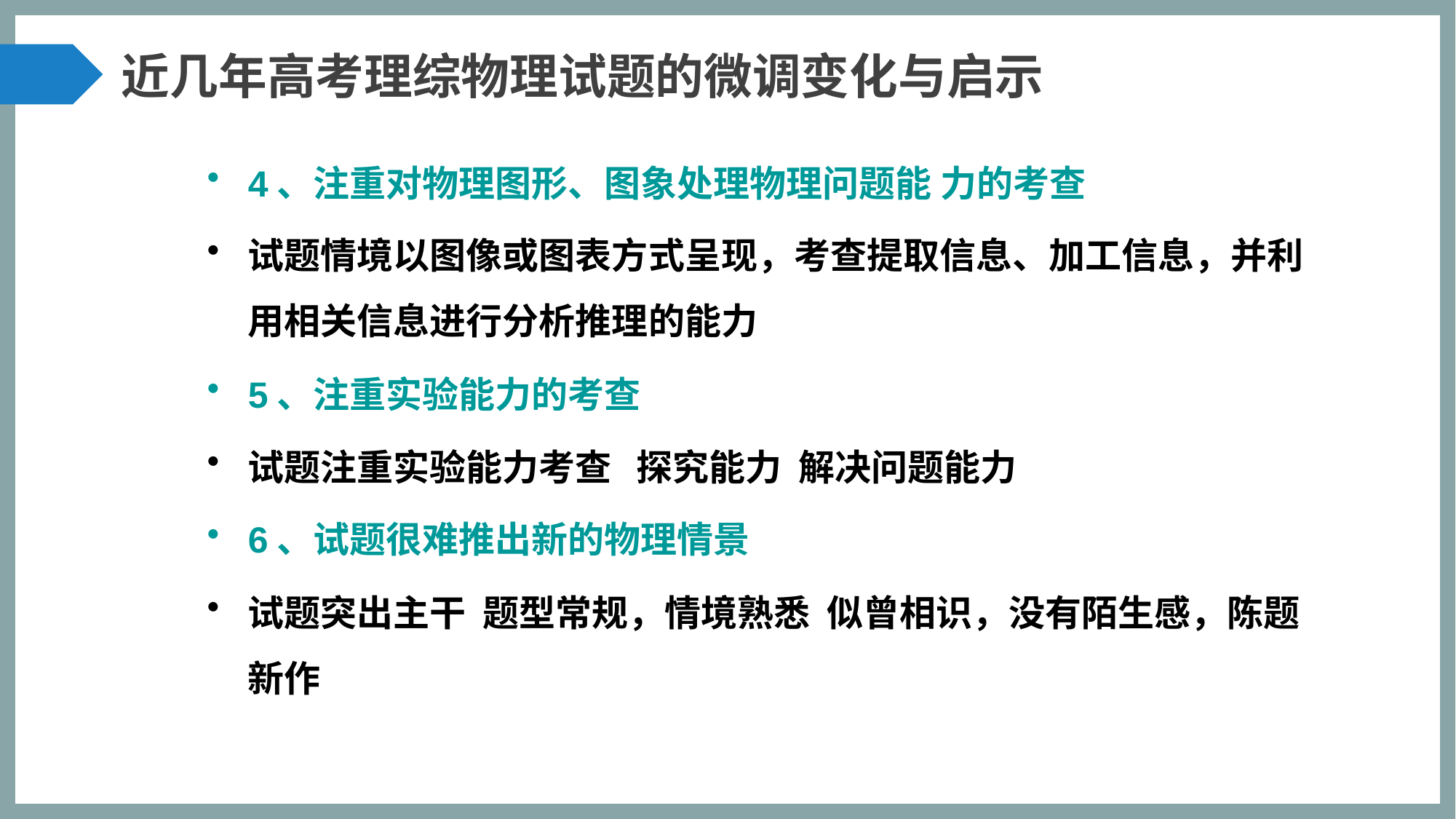

近几年高考理综物理试题的微调变化与启示
4、注重对物理图形、图象处理物理问题能 力的考查
试题情境以图像或图表方式呈现，考查提取信息、加工信息，并利用相关信息进行分析推理的能力
5、注重实验能力的考查
试题注重实验能力考查   探究能力  解决问题能力
6、试题很难推出新的物理情景
试题突出主干  题型常规，情境熟悉  似曾相识，没有陌生感，陈题新作
10